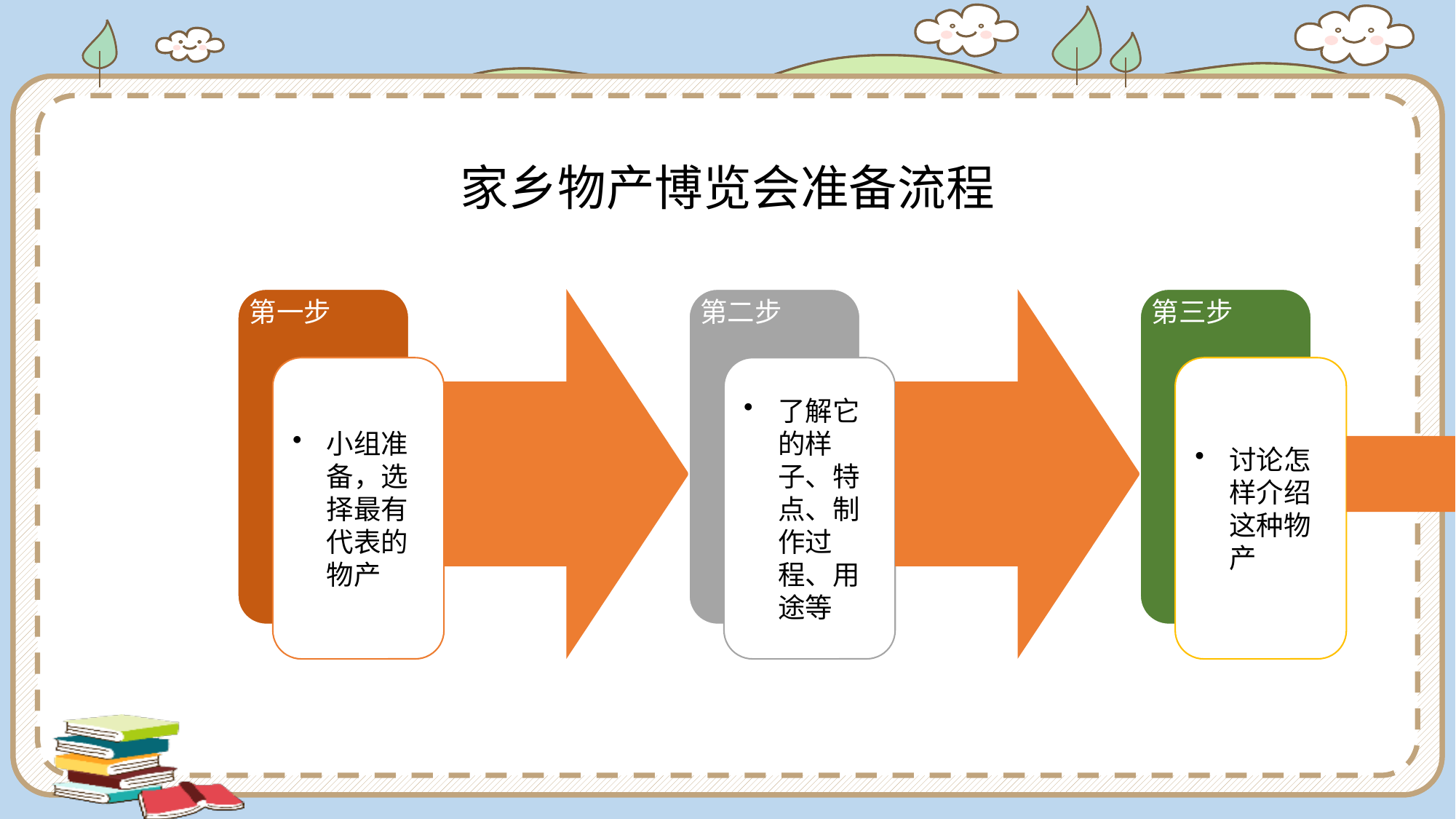

家乡物产博览会准备流程
第一步
小组准备，选择最有代表的物产
第二步
了解它的样子、特点、制作过程、用途等
第三步
讨论怎样介绍这种物产